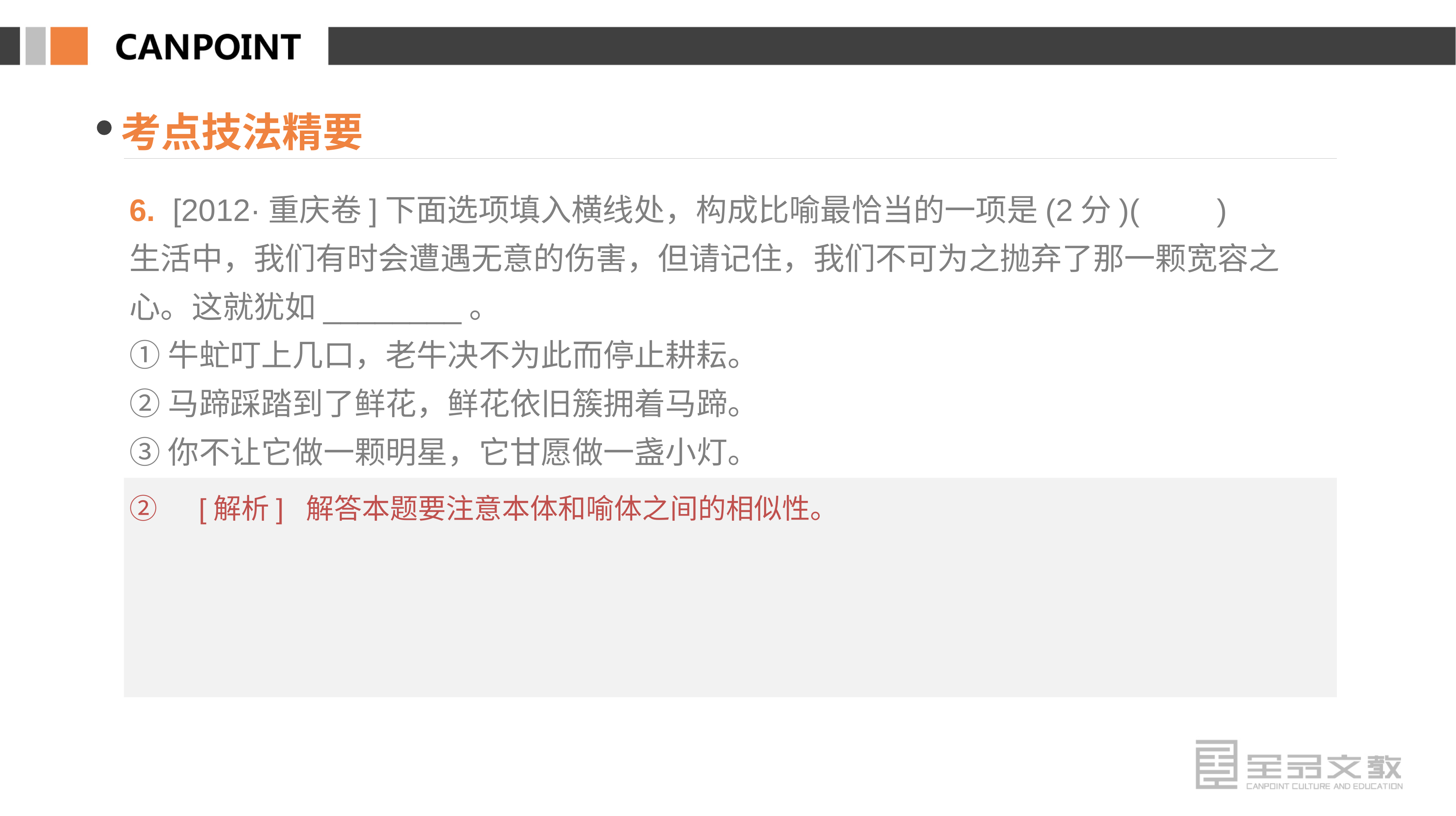

考点技法精要

6.  [2012·重庆卷]下面选项填入横线处，构成比喻最恰当的一项是(2分)(　　)
生活中，我们有时会遭遇无意的伤害，但请记住，我们不可为之抛弃了那一颗宽容之心。这就犹如________。
①牛虻叮上几口，老牛决不为此而停止耕耘。
②马蹄踩踏到了鲜花，鲜花依旧簇拥着马蹄。
③你不让它做一颗明星，它甘愿做一盏小灯。
④山崩造成断崖，断崖却形成了壮观的瀑布。

②　[解析]  解答本题要注意本体和喻体之间的相似性。